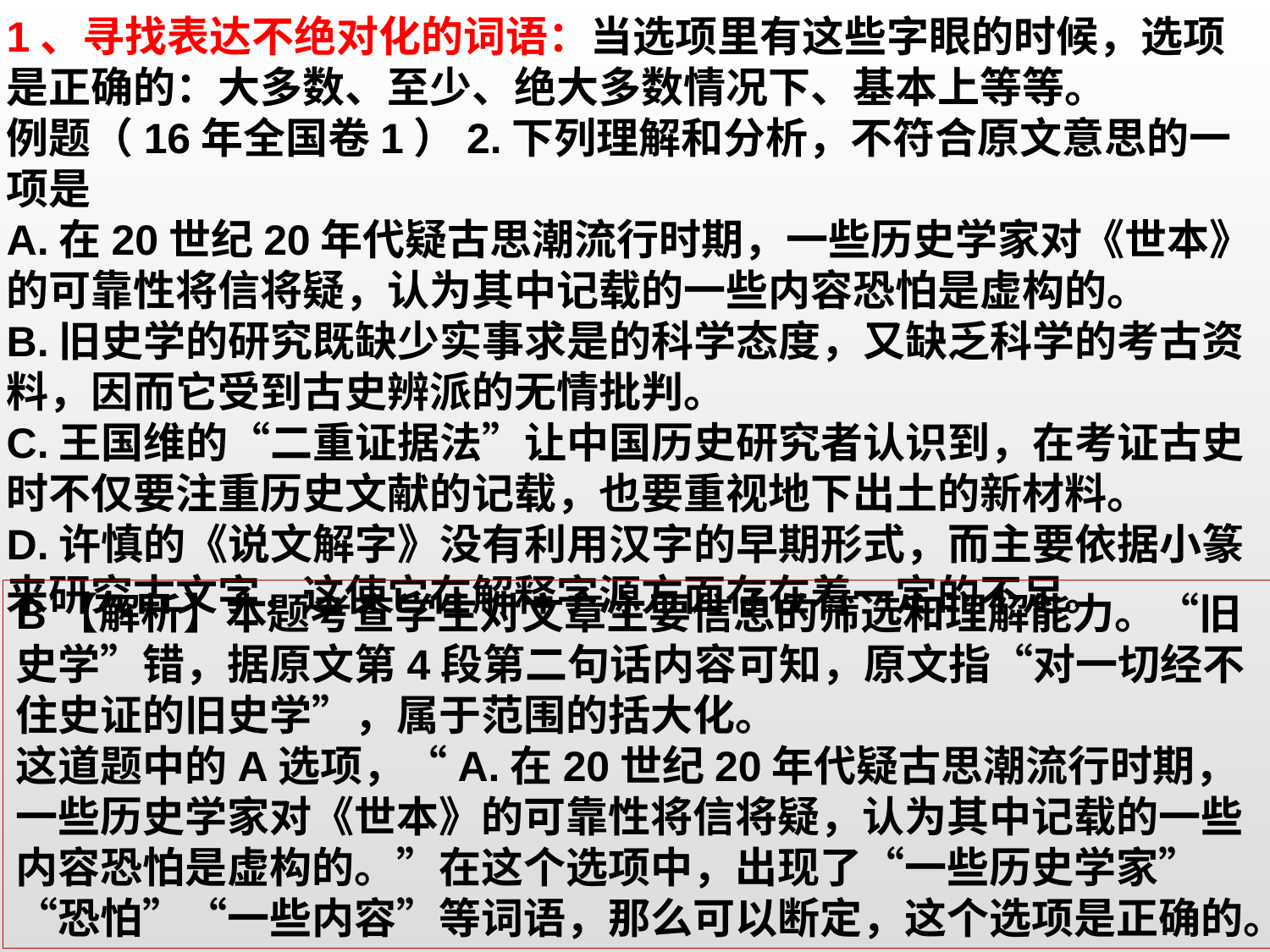

1、寻找表达不绝对化的词语：当选项里有这些字眼的时候，选项是正确的：大多数、至少、绝大多数情况下、基本上等等。
例题（16年全国卷1）2.下列理解和分析，不符合原文意思的一项是
A.在20世纪20年代疑古思潮流行时期，一些历史学家对《世本》的可靠性将信将疑，认为其中记载的一些内容恐怕是虚构的。
B.旧史学的研究既缺少实事求是的科学态度，又缺乏科学的考古资料，因而它受到古史辨派的无情批判。
C.王国维的“二重证据法”让中国历史研究者认识到，在考证古史时不仅要注重历史文献的记载，也要重视地下出土的新材料。
D.许慎的《说文解字》没有利用汉字的早期形式，而主要依据小篆来研究古文字，这使它在解释字源方面存在着一定的不足。
B【解析】本题考查学生对文章主要信息的筛选和理解能力。“旧史学”错，据原文第4段第二句话内容可知，原文指“对一切经不住史证的旧史学”，属于范围的括大化。
这道题中的A选项，“A.在20世纪20年代疑古思潮流行时期，一些历史学家对《世本》的可靠性将信将疑，认为其中记载的一些内容恐怕是虚构的。”在这个选项中，出现了“一些历史学家”“恐怕”“一些内容”等词语，那么可以断定，这个选项是正确的。